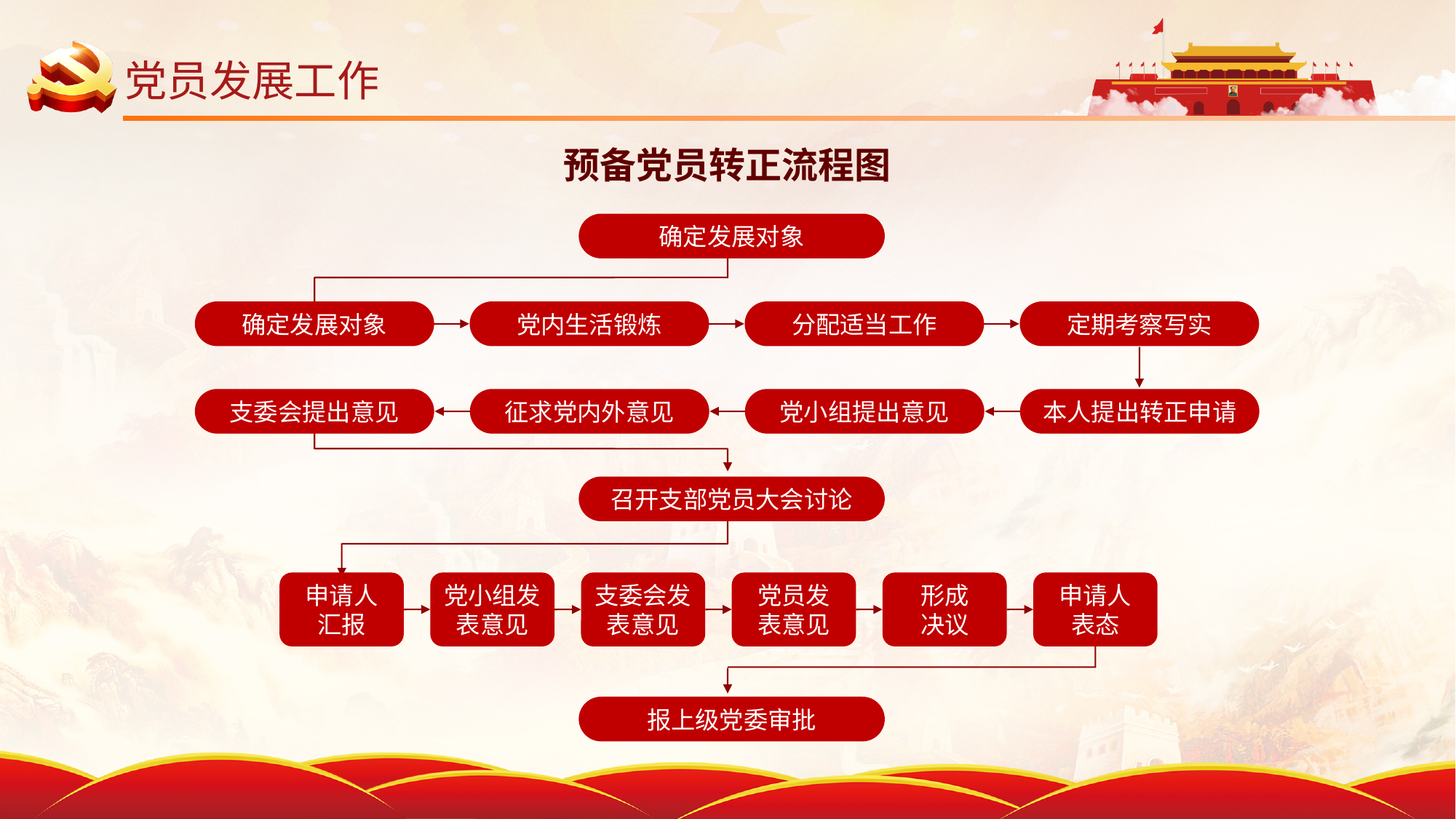

# 党员发展工作
预备党员转正流程图
确定发展对象

确定发展对象
党内生活锻炼
分配适当工作
定期考察写实

支委会提出意见
征求党内外意见
党小组提出意见
本人提出转正申请

召开支部党员大会讨论

申请人
汇报
党小组发表意见
支委会发表意见
党员发
表意见
形成
决议
申请人
表态

报上级党委审批